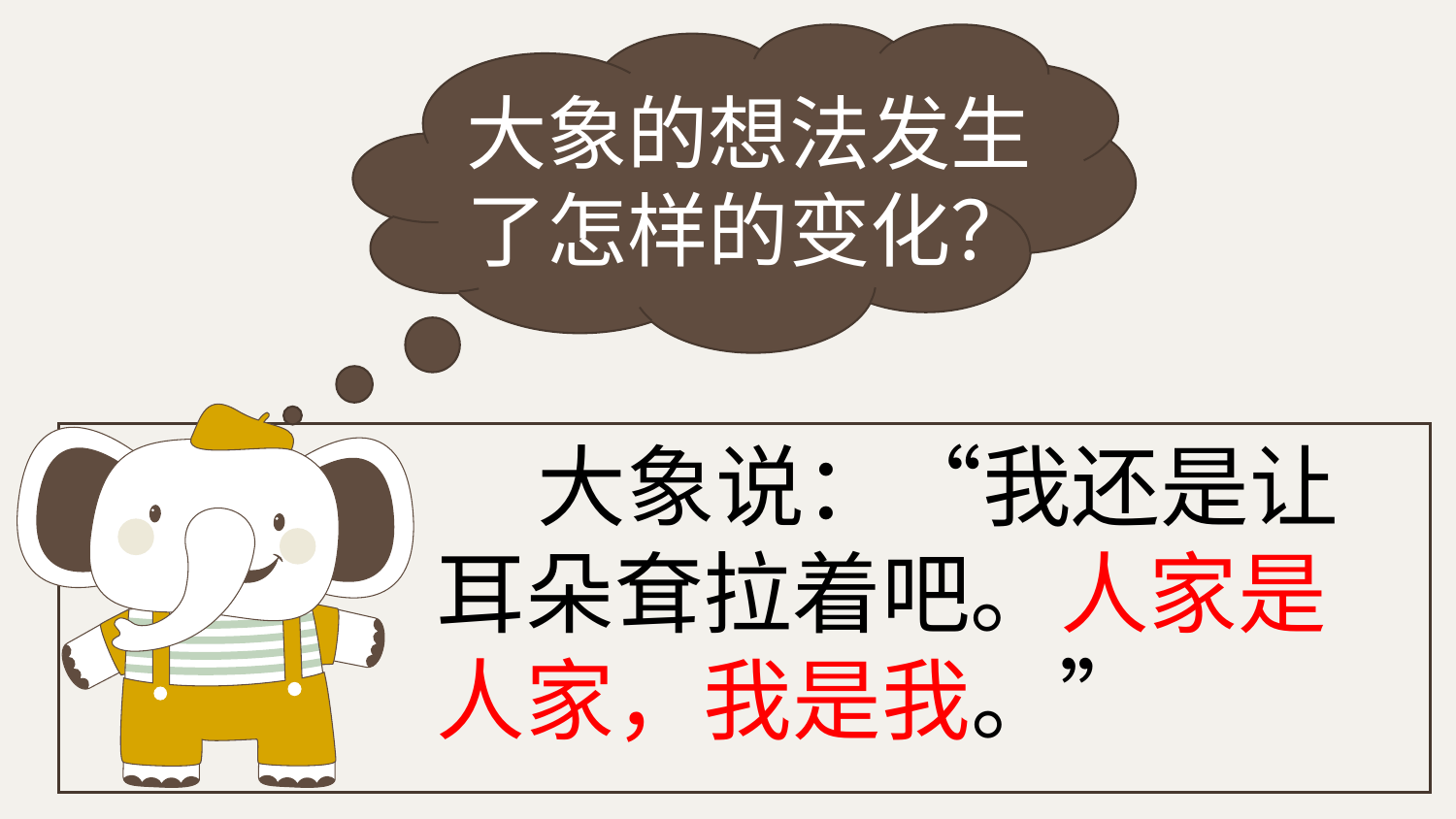

大象的想法发生了怎样的变化？

    大象说：“我还是让耳朵耷拉着吧。人家是人家，我是我。”